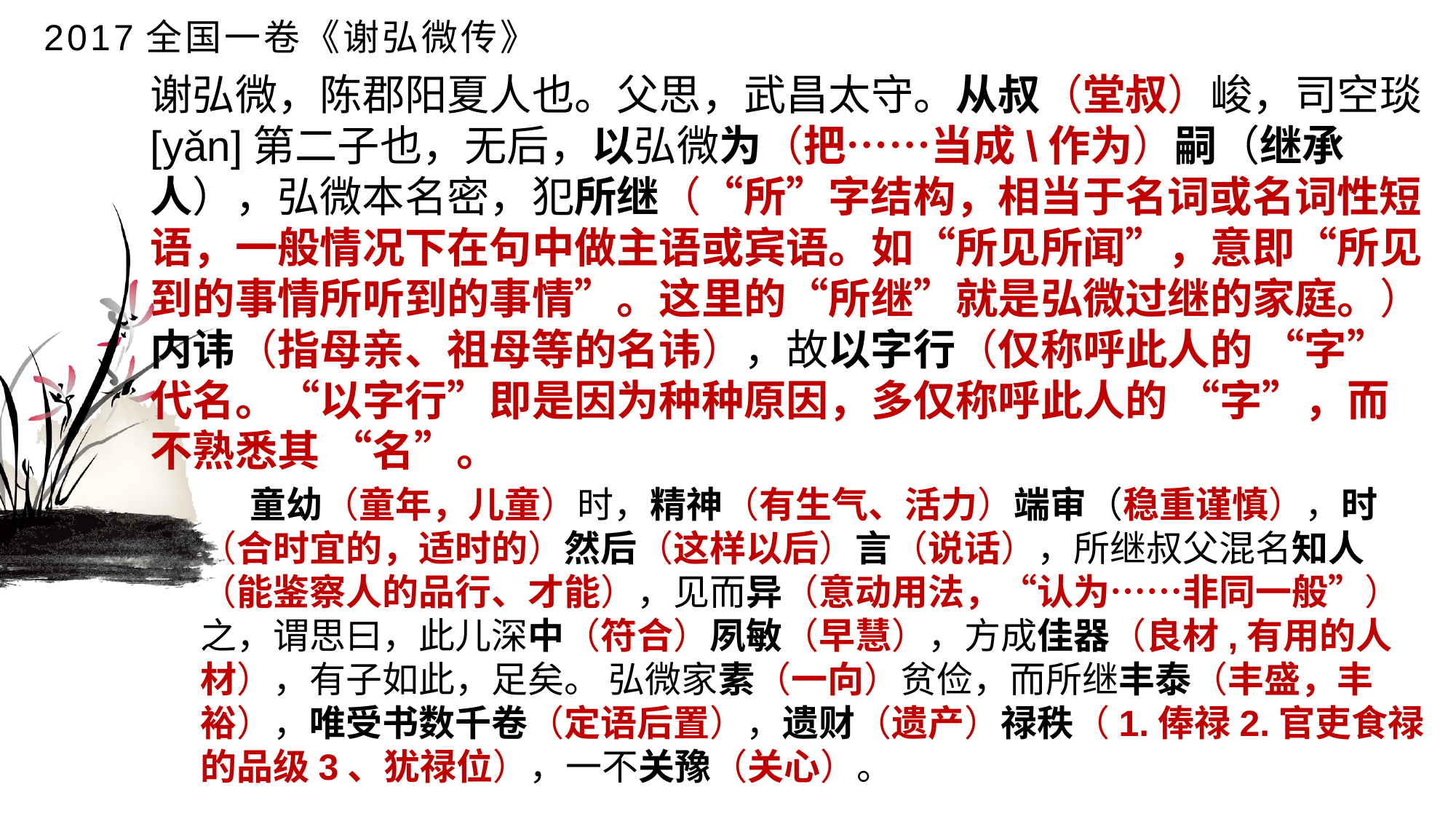

# 2017全国一卷《谢弘微传》
谢弘微，陈郡阳夏人也。父思，武昌太守。从叔（堂叔）峻，司空琰 [yǎn]第二子也，无后，以弘微为（把……当成\作为）嗣（继承人），弘微本名密，犯所继（“所”字结构，相当于名词或名词性短语，一般情况下在句中做主语或宾语。如“所见所闻”，意即“所见到的事情所听到的事情”。这里的“所继”就是弘微过继的家庭。）内讳（指母亲、祖母等的名讳），故以字行（仅称呼此人的 “字”代名。“以字行”即是因为种种原因，多仅称呼此人的 “字”，而不熟悉其 “名”。
 童幼（童年，儿童）时，精神（有生气、活力）端审（稳重谨慎），时（合时宜的，适时的）然后（这样以后）言（说话），所继叔父混名知人（能鉴察人的品行、才能），见而异（意动用法，“认为……非同一般”）之，谓思曰，此儿深中（符合）夙敏（早慧），方成佳器（良材,有用的人材），有子如此，足矣。 弘微家素（一向）贫俭，而所继丰泰（丰盛，丰裕），唯受书数千卷（定语后置），遗财（遗产）禄秩（1.俸禄2.官吏食禄的品级3、犹禄位），一不关豫（关心）。